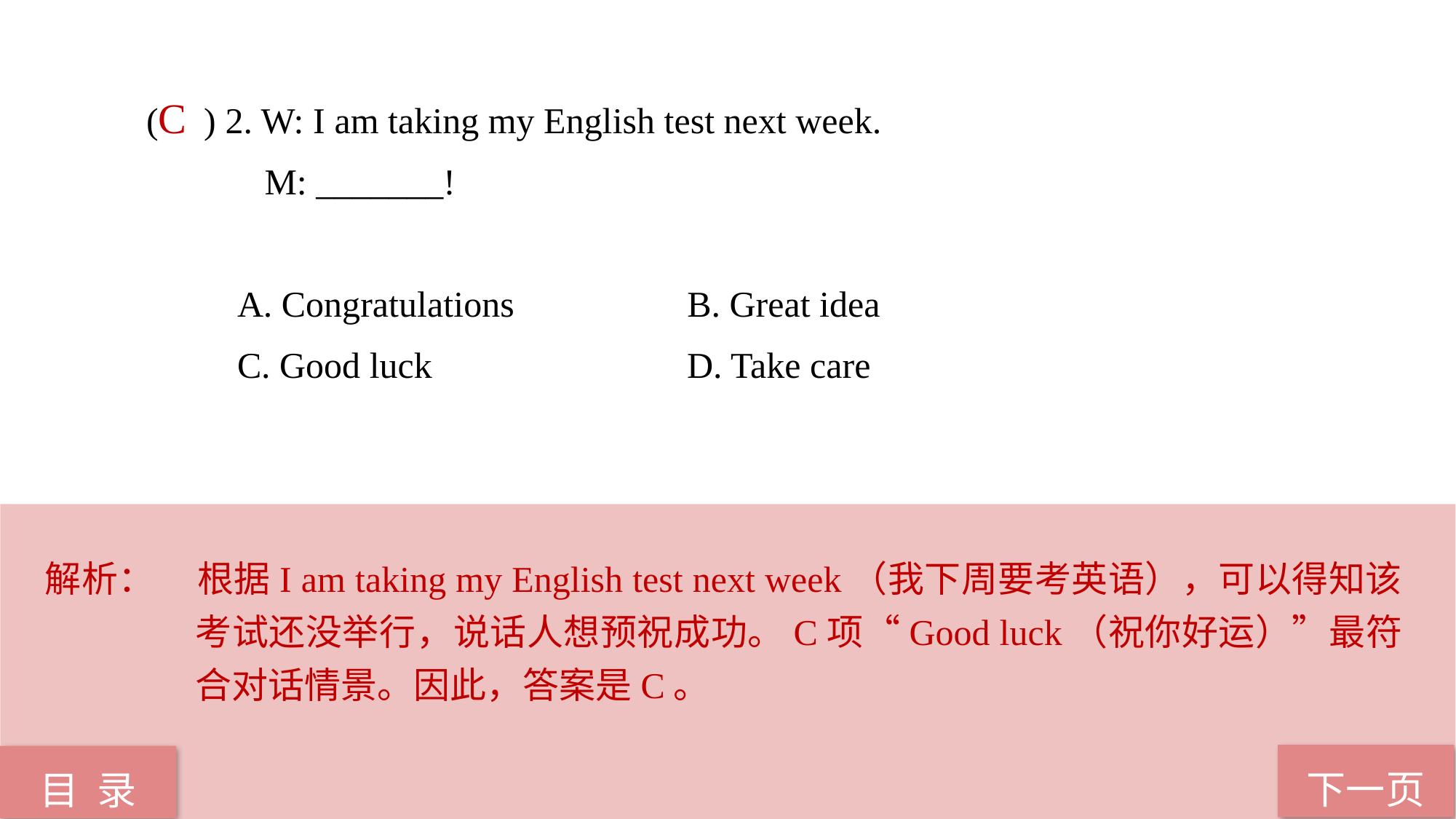

(     ) 2. W: I am taking my English test next week.
             M: _______!

          A. Congratulations                   B. Great idea
          C. Good luck                            D. Take care
C
解析：	根据I am taking my English test next week（我下周要考英语），可以得知该考试还没举行，说话人想预祝成功。C项“Good luck（祝你好运）”最符合对话情景。因此，答案是C。